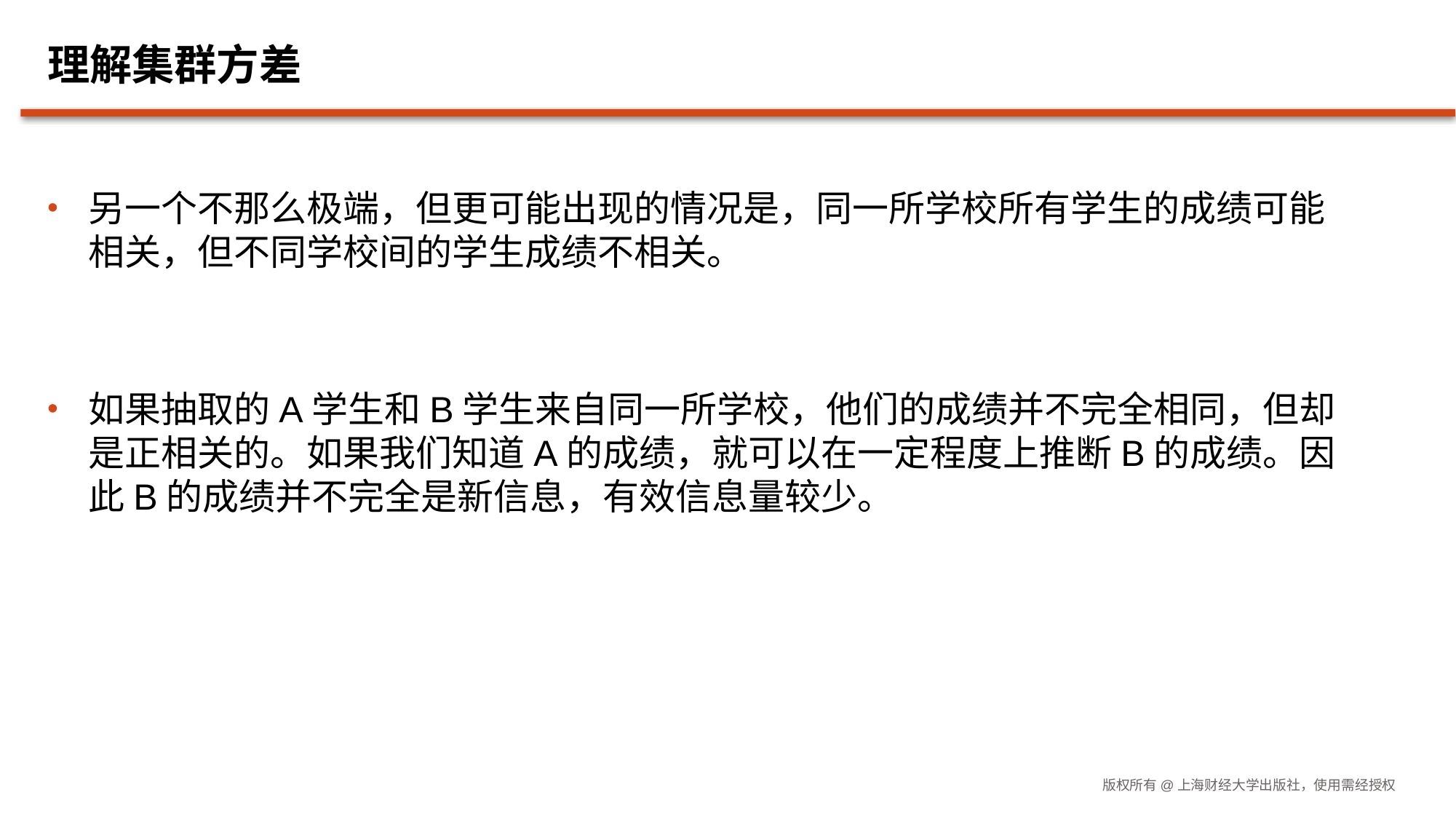

# 理解集群方差

另一个不那么极端，但更可能出现的情况是，同一所学校所有学生的成绩可能相关，但不同学校间的学生成绩不相关。

如果抽取的A学生和B学生来自同一所学校，他们的成绩并不完全相同，但却是正相关的。如果我们知道A的成绩，就可以在一定程度上推断B的成绩。因此B的成绩并不完全是新信息，有效信息量较少。

版权所有@上海财经大学出版社，使用需经授权